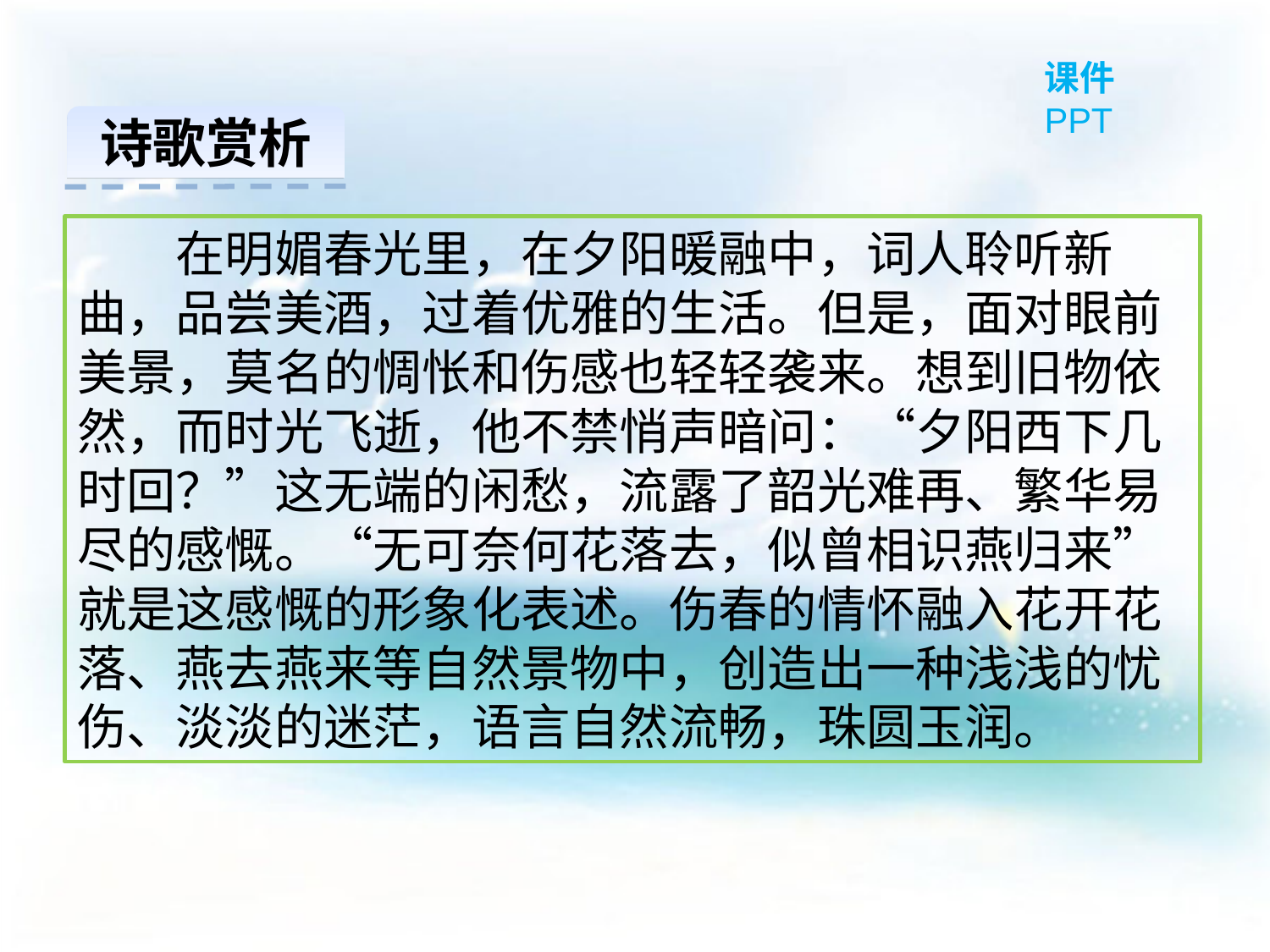

课件PPT
诗歌赏析

　　在明媚春光里，在夕阳暖融中，词人聆听新曲，品尝美酒，过着优雅的生活。但是，面对眼前美景，莫名的惆怅和伤感也轻轻袭来。想到旧物依然，而时光飞逝，他不禁悄声暗问：“夕阳西下几时回？”这无端的闲愁，流露了韶光难再、繁华易尽的感慨。“无可奈何花落去，似曾相识燕归来”就是这感慨的形象化表述。伤春的情怀融入花开花落、燕去燕来等自然景物中，创造出一种浅浅的忧伤、淡淡的迷茫，语言自然流畅，珠圆玉润。